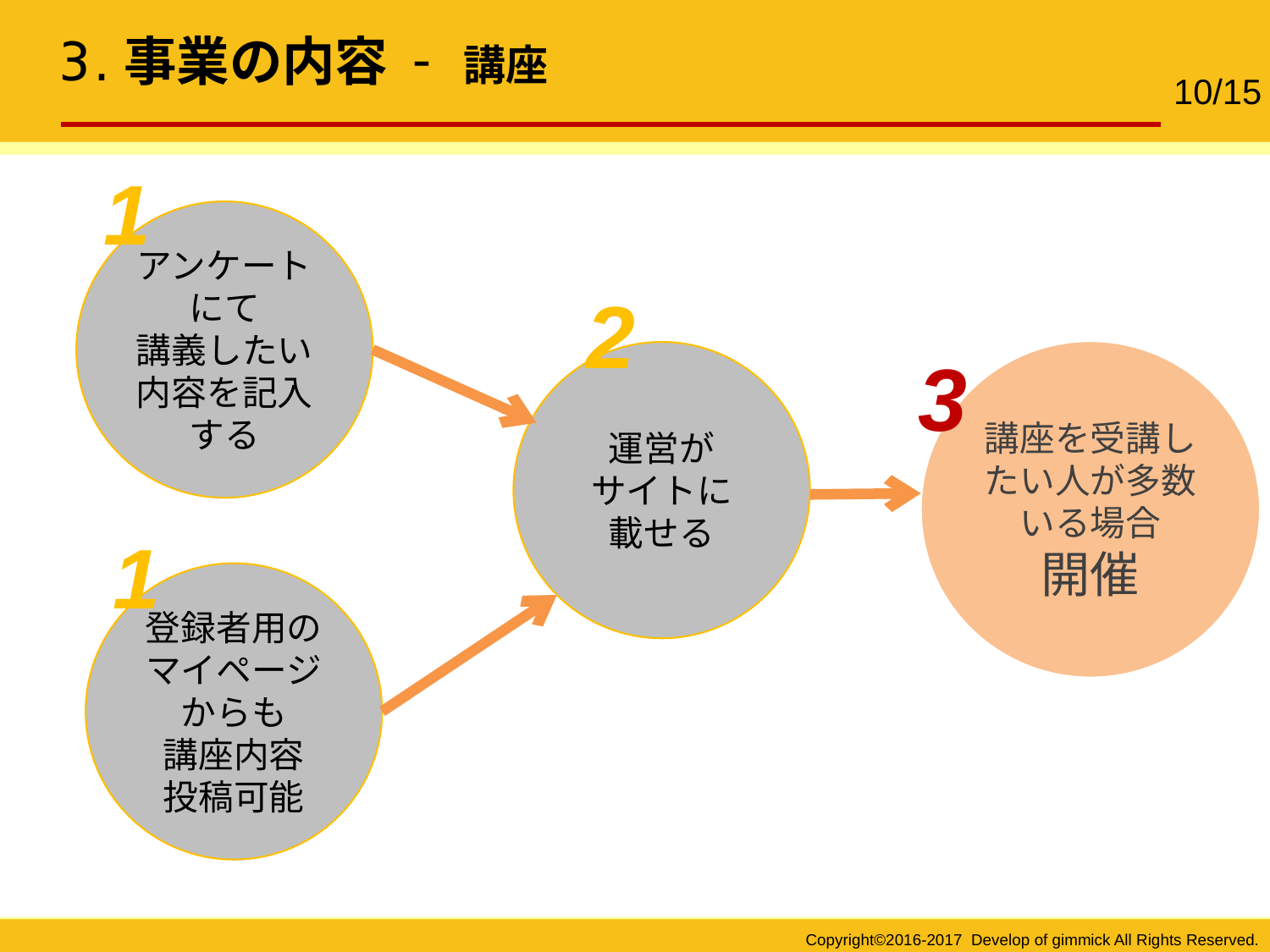

3.事業の内容 - 講座
10/15

1
アンケートにて
講義したい内容を記入する
2
講座を受講したい人が多数いる場合
開催
運営が
サイトに
載せる
3
1
登録者用の
マイページからも
講座内容
投稿可能
Copyright©2016-2017  Develop of gimmick All Rights Reserved.